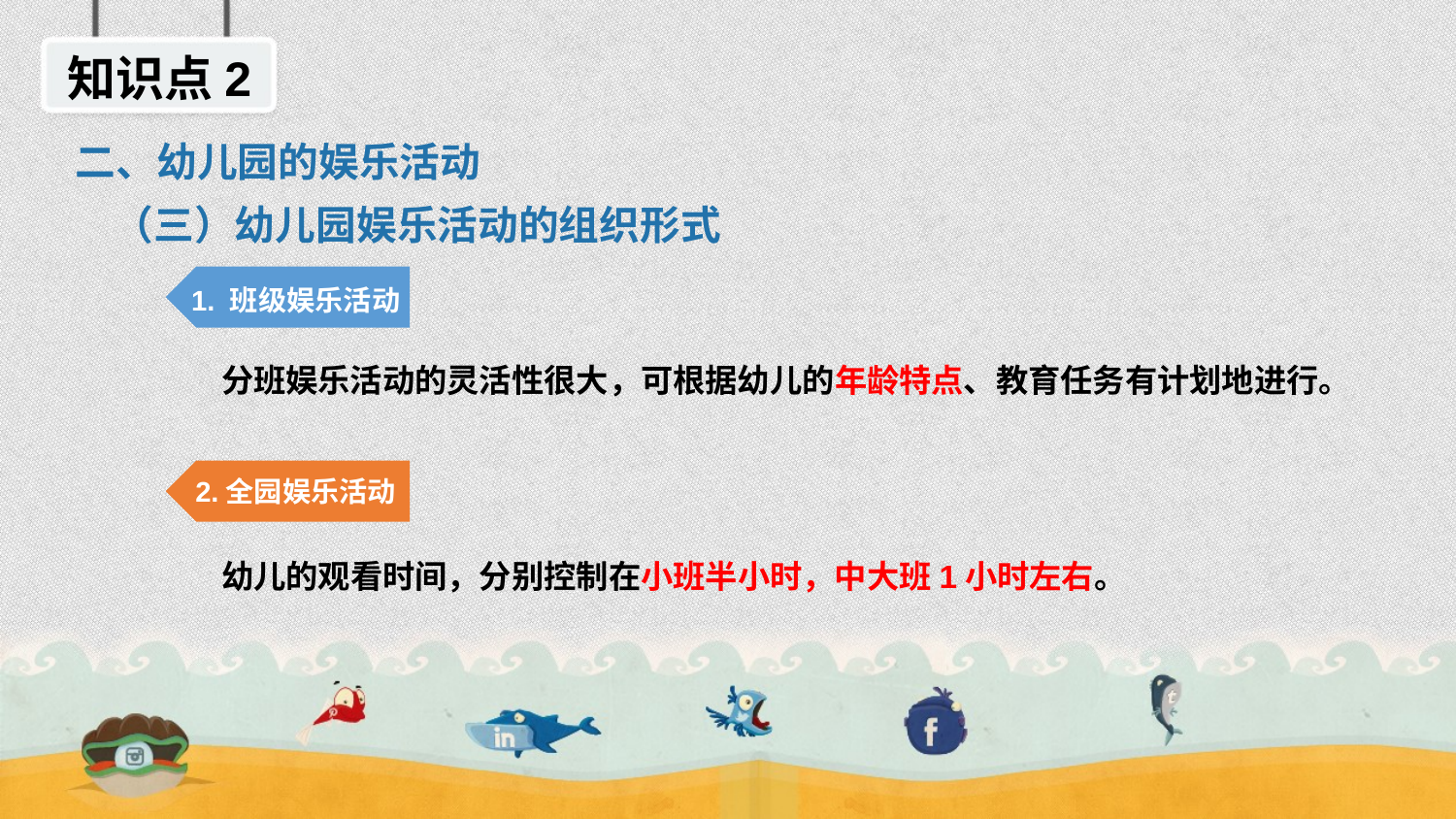

知识点2
二、幼儿园的娱乐活动

（三）幼儿园娱乐活动的组织形式

1. 班级娱乐活动
分班娱乐活动的灵活性很大，可根据幼儿的年龄特点、教育任务有计划地进行。

2.全园娱乐活动
幼儿的观看时间，分别控制在小班半小时，中大班1小时左右。